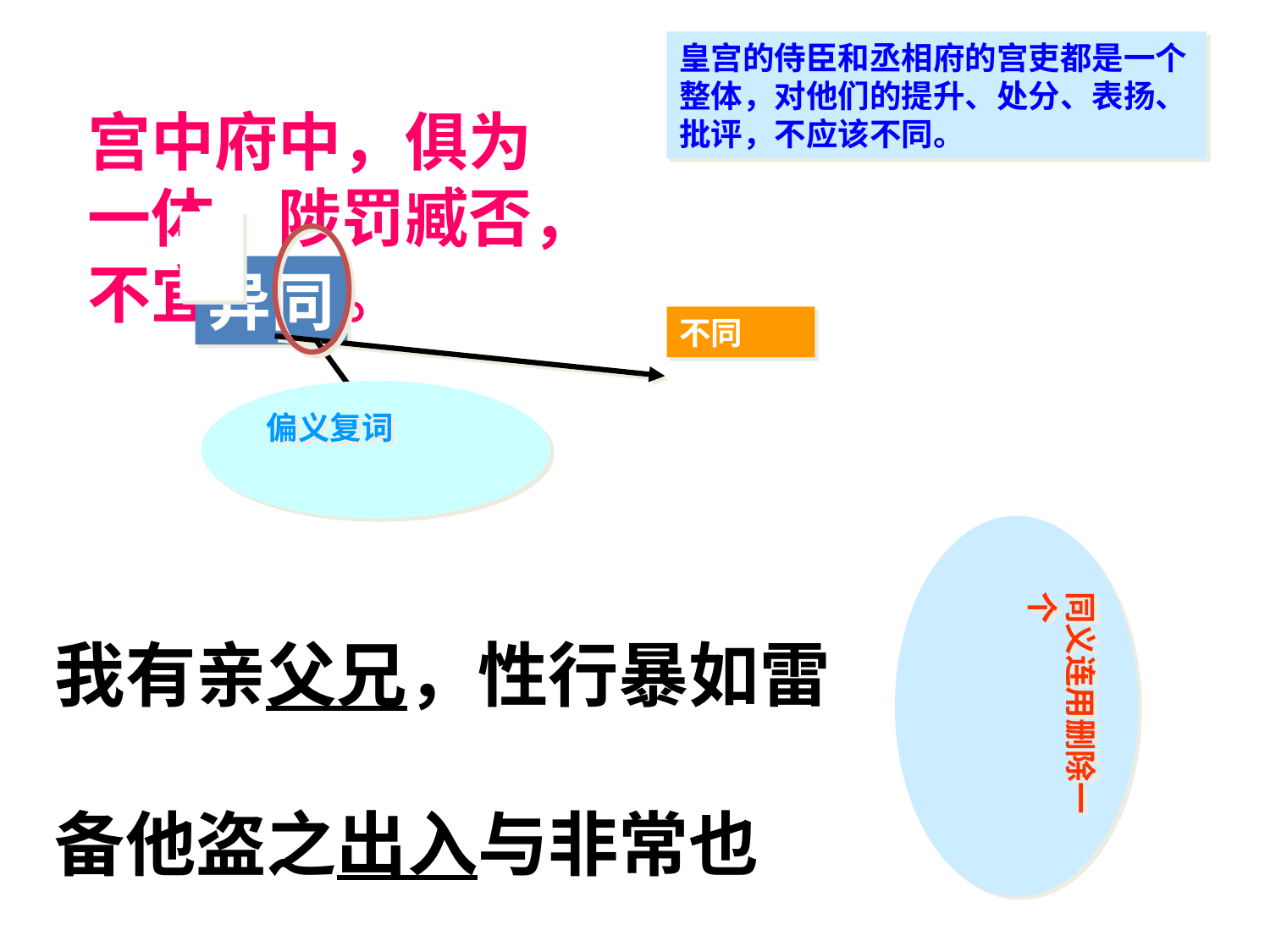

皇宫的侍臣和丞相府的宫吏都是一个整体，对他们的提升、处分、表扬、批评，不应该不同。
宫中府中，俱为一体，陟罚臧否，不宜异同。

异同
不同

偏义复词

同义连用删除一个
我有亲父兄，性行暴如雷
备他盗之出入与非常也